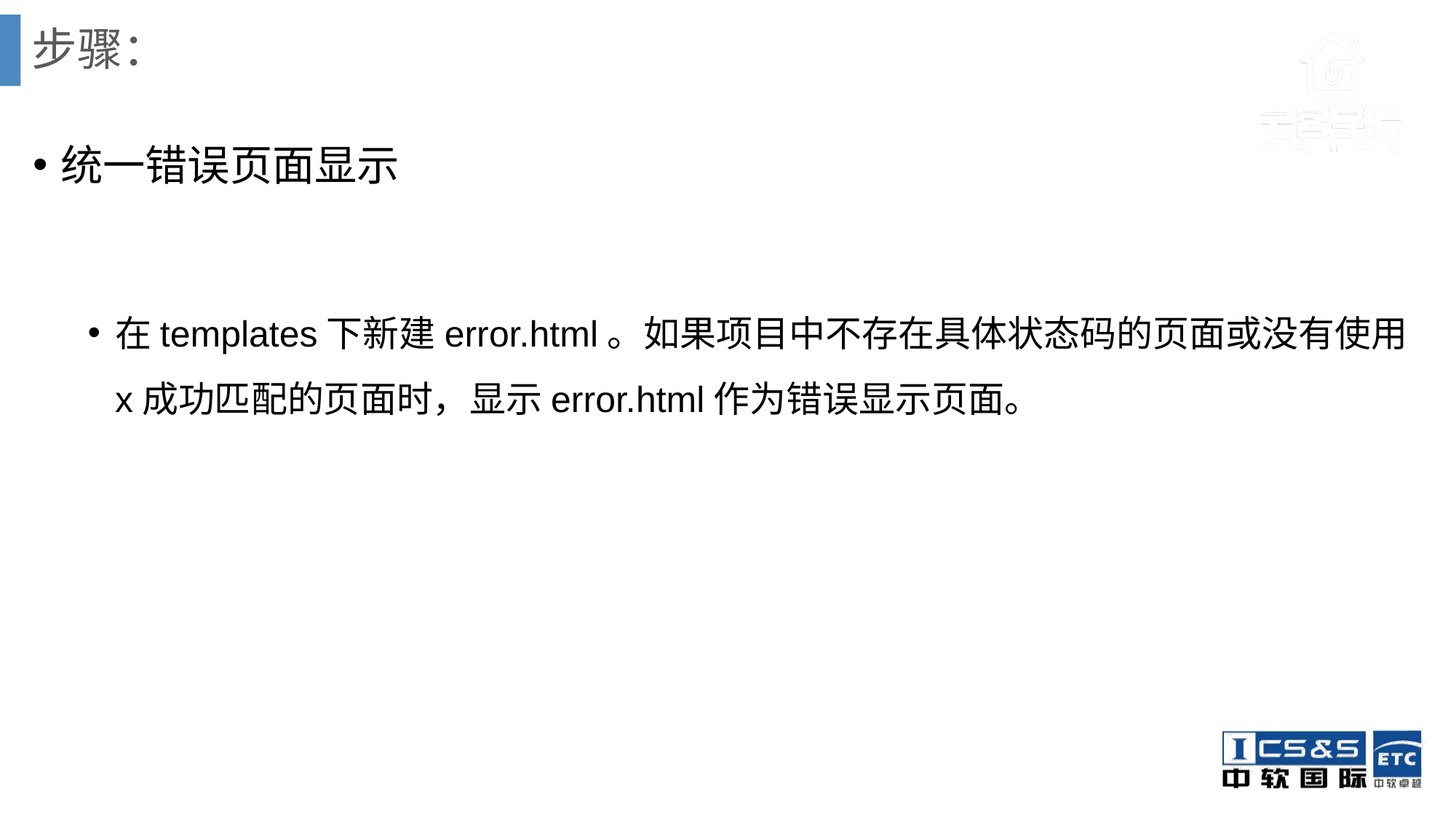

# 步骤：
统一错误页面显示

在templates下新建error.html。如果项目中不存在具体状态码的页面或没有使用x成功匹配的页面时，显示error.html作为错误显示页面。